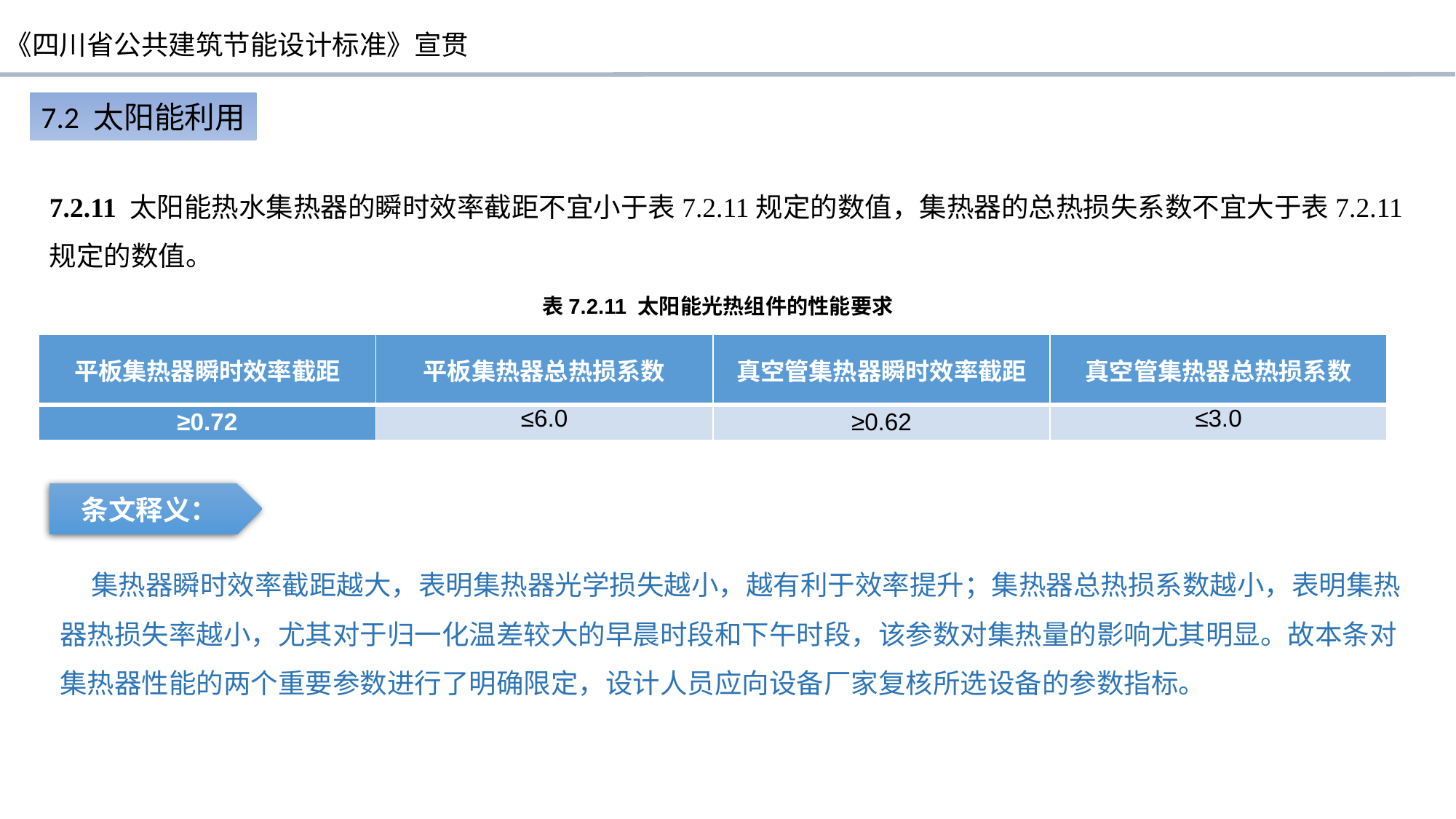

7.2 太阳能利用
7.2.11 太阳能热水集热器的瞬时效率截距不宜小于表7.2.11规定的数值，集热器的总热损失系数不宜大于表7.2.11规定的数值。
表7.2.11 太阳能光热组件的性能要求
| 平板集热器瞬时效率截距 | 平板集热器总热损系数 | 真空管集热器瞬时效率截距 | 真空管集热器总热损系数 |
| --- | --- | --- | --- |
| ≥0.72 | ≤6.0 | ≥0.62 | ≤3.0 |
条文释义：
    集热器瞬时效率截距越大，表明集热器光学损失越小，越有利于效率提升；集热器总热损系数越小，表明集热器热损失率越小，尤其对于归一化温差较大的早晨时段和下午时段，该参数对集热量的影响尤其明显。故本条对集热器性能的两个重要参数进行了明确限定，设计人员应向设备厂家复核所选设备的参数指标。